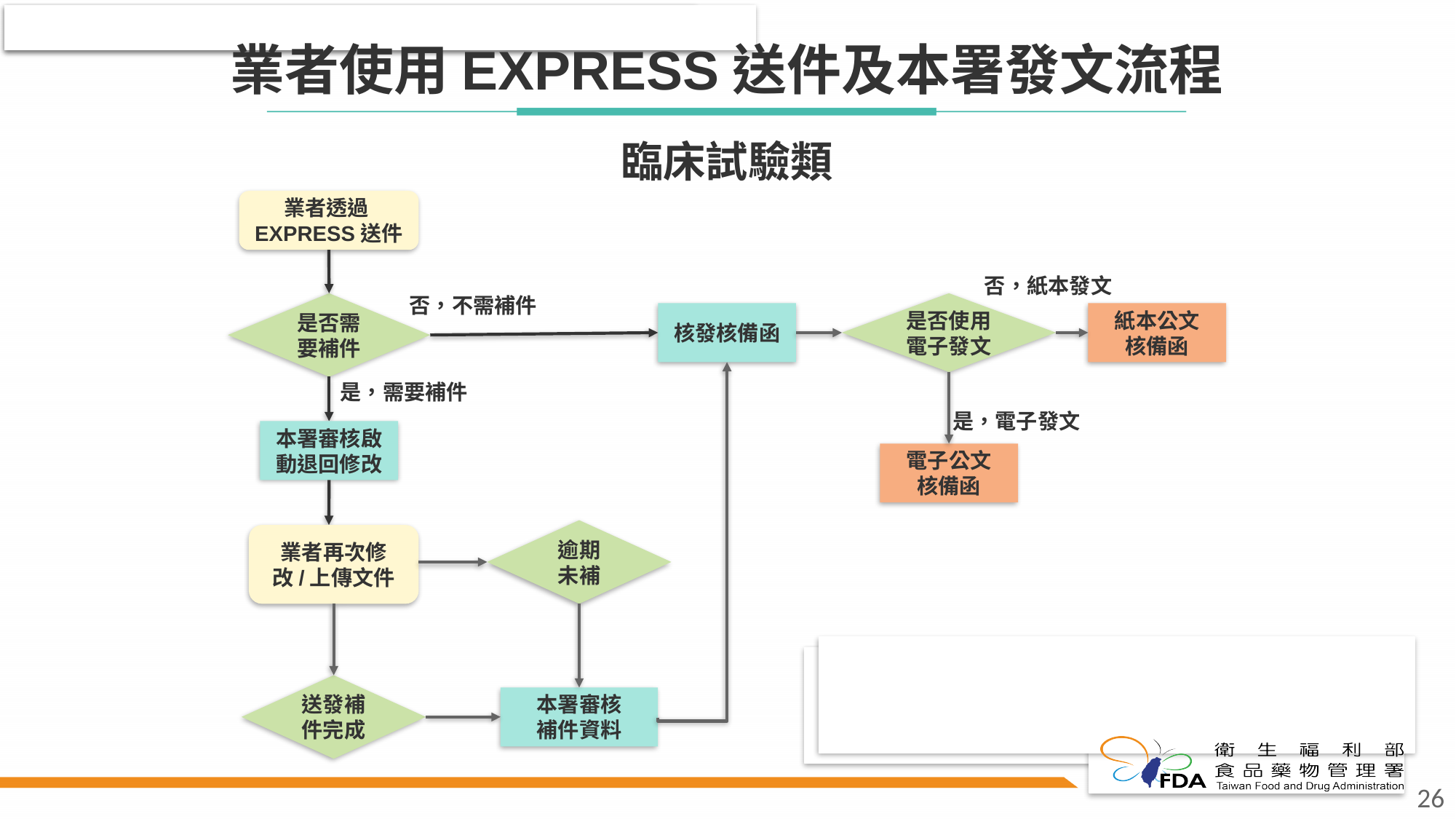

# 業者使用EXPRESS送件及本署發文流程
臨床試驗類
業者透過EXPRESS送件
否，紙本發文
否，不需補件
是否需要補件
是否使用電子發文
核發核備函
紙本公文
核備函
是，需要補件
是，電子發文
本署審核啟動退回修改
電子公文
核備函
逾期
未補
業者再次修改/上傳文件
送發補件完成
本署審核
補件資料